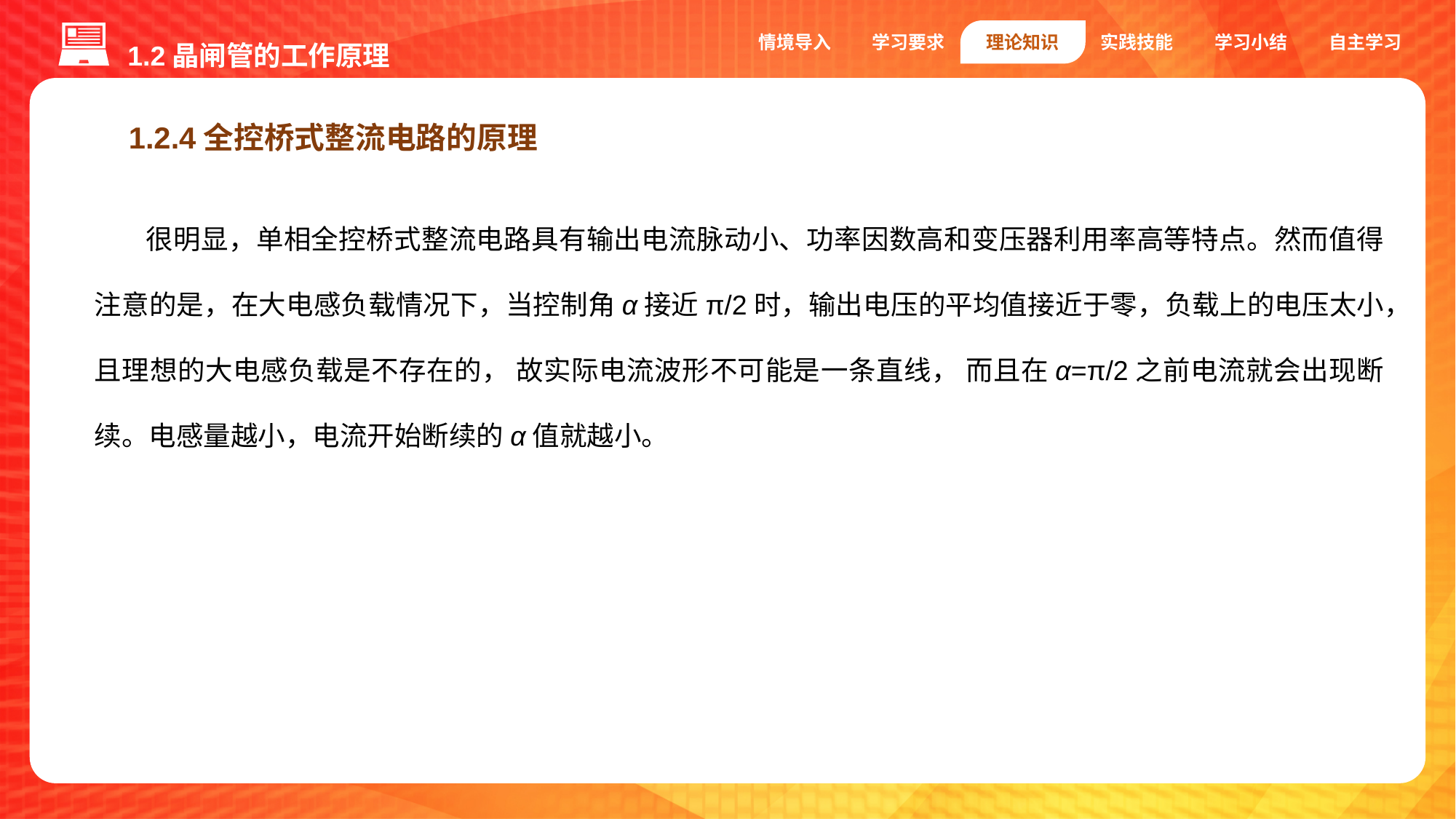

1.2晶闸管的工作原理
情境导入
学习要求
理论知识
实践技能
学习小结
自主学习

1.2.4全控桥式整流电路的原理
很明显，单相全控桥式整流电路具有输出电流脉动小、功率因数高和变压器利用率高等特点。然而值得注意的是，在大电感负载情况下，当控制角α接近π/2时，输出电压的平均值接近于零，负载上的电压太小，且理想的大电感负载是不存在的， 故实际电流波形不可能是一条直线， 而且在α=π/2之前电流就会出现断续。电感量越小，电流开始断续的α值就越小。